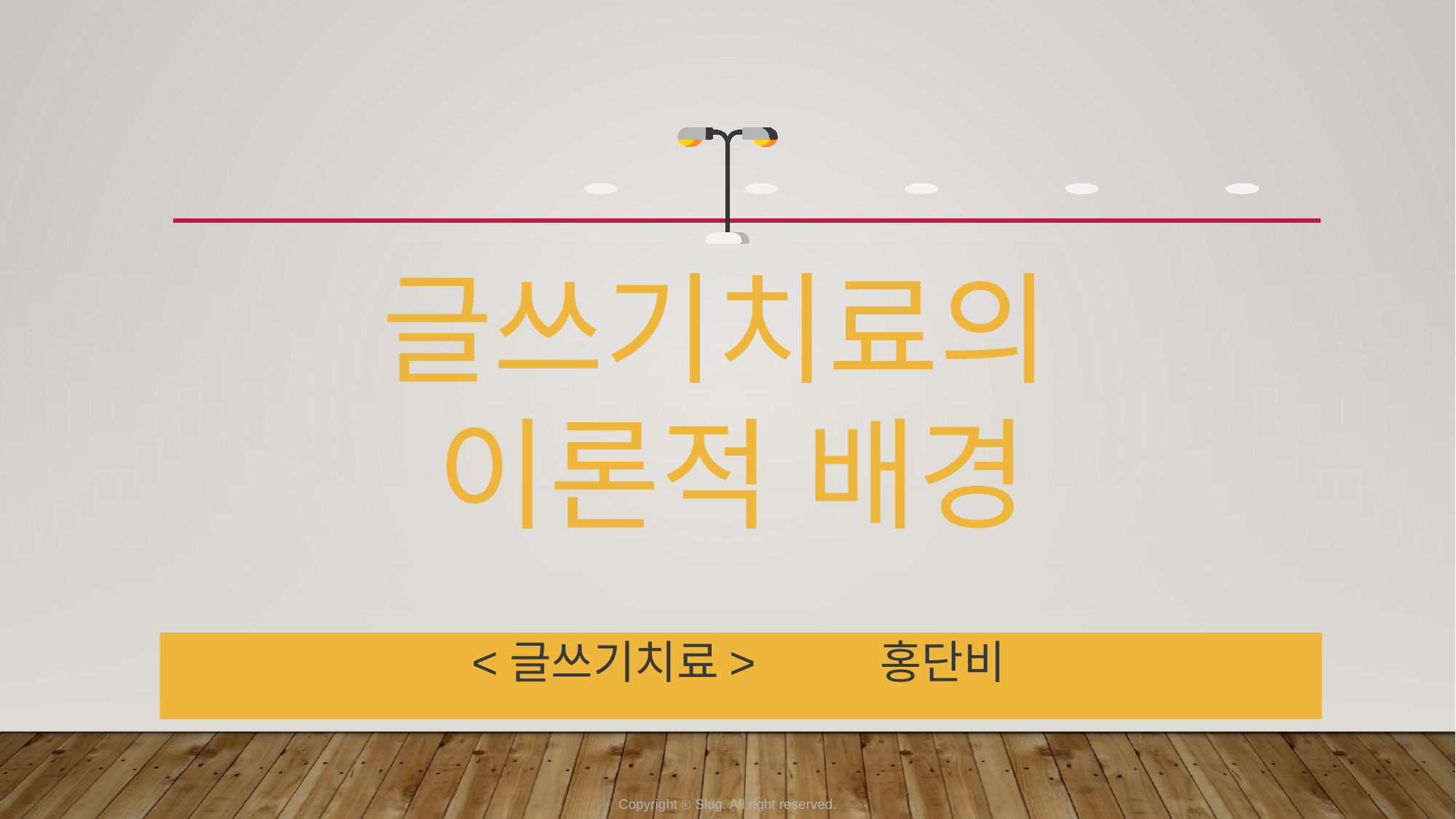

글쓰기치료의
이론적 배경
<글쓰기치료>         홍단비

Copyright ⓒ Slug. All right reserved.